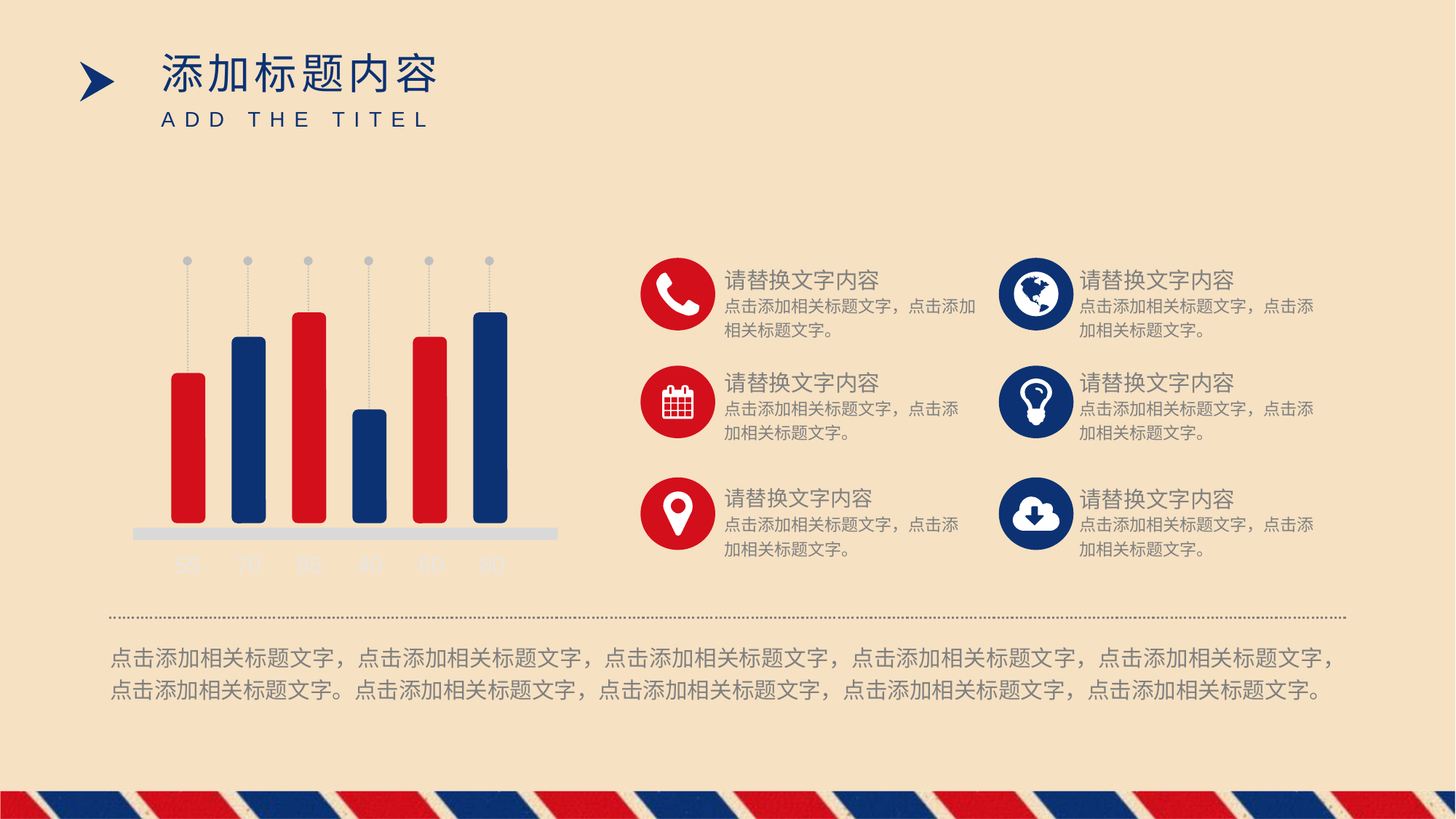

添加标题内容

ADD THE TITEL

请替换文字内容
点击添加相关标题文字，点击添加相关标题文字。
请替换文字内容
点击添加相关标题文字，点击添加相关标题文字。
请替换文字内容
点击添加相关标题文字，点击添加相关标题文字。
请替换文字内容
点击添加相关标题文字，点击添加相关标题文字。

请替换文字内容
点击添加相关标题文字，点击添加相关标题文字。
请替换文字内容
点击添加相关标题文字，点击添加相关标题文字。

55
70
85
40
60
80
点击添加相关标题文字，点击添加相关标题文字，点击添加相关标题文字，点击添加相关标题文字，点击添加相关标题文字，点击添加相关标题文字。点击添加相关标题文字，点击添加相关标题文字，点击添加相关标题文字，点击添加相关标题文字。